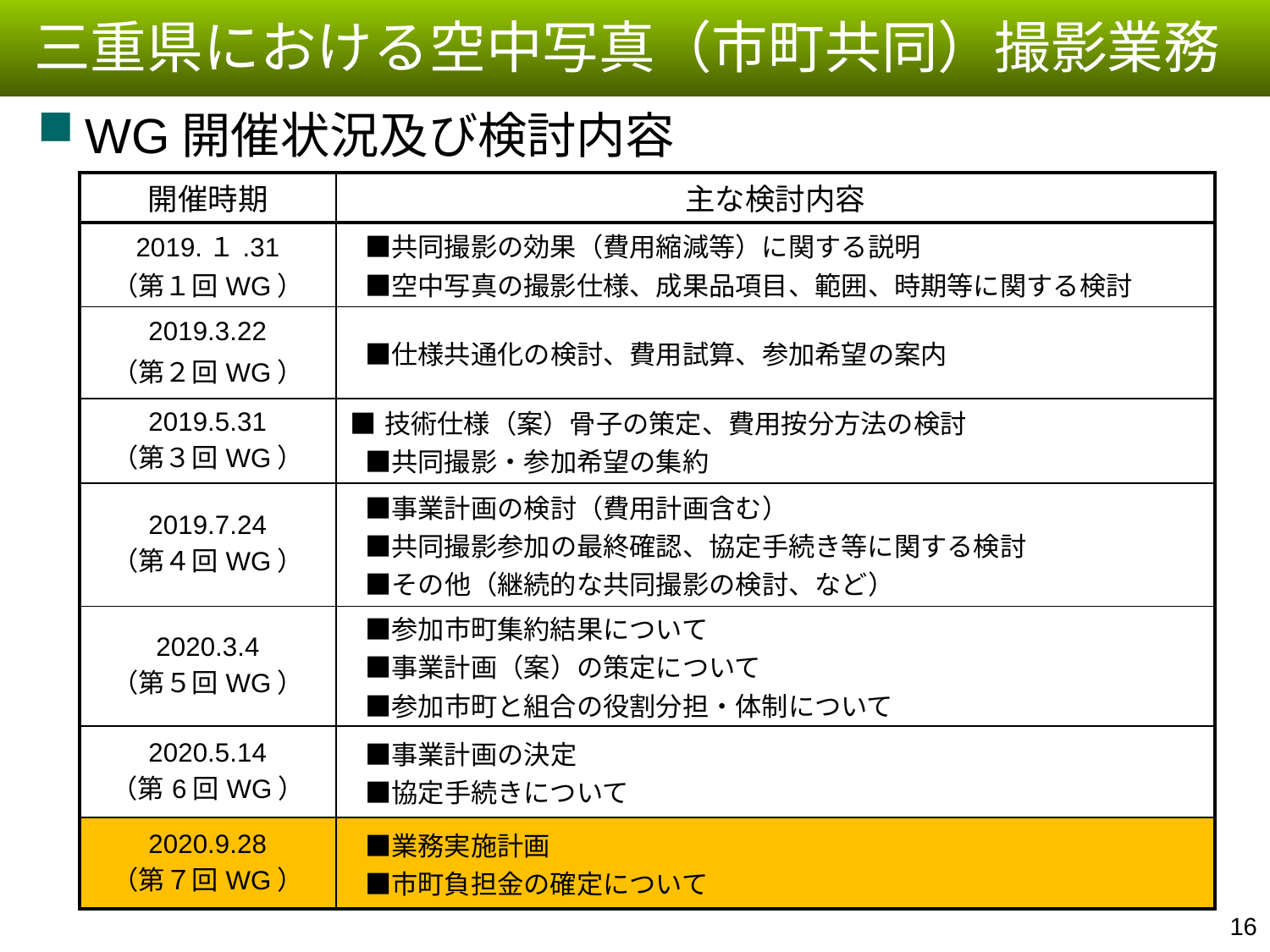

三重県における空中写真（市町共同）撮影業務
WG開催状況及び検討内容

| 開催時期 | 主な検討内容 |
| --- | --- |
| 2019.１.31 （第１回WG） | ■共同撮影の効果（費用縮減等）に関する説明 　■空中写真の撮影仕様、成果品項目、範囲、時期等に関する検討 |
| 2019.3.22 （第２回WG） | ■仕様共通化の検討、費用試算、参加希望の案内 |
| 2019.5.31 （第３回WG） | ■技術仕様（案）骨子の策定、費用按分方法の検討 　■共同撮影・参加希望の集約 |
| 2019.7.24 （第４回WG） | ■事業計画の検討（費用計画含む） 　■共同撮影参加の最終確認、協定手続き等に関する検討 　■その他（継続的な共同撮影の検討、など） |
| 2020.3.4 （第５回WG） | ■参加市町集約結果について 　■事業計画（案）の策定について 　■参加市町と組合の役割分担・体制について |
| 2020.5.14 （第6回WG） | ■事業計画の決定 　■協定手続きについて |
| 2020.9.28 （第７回WG） | ■業務実施計画 　■市町負担金の確定について |
16